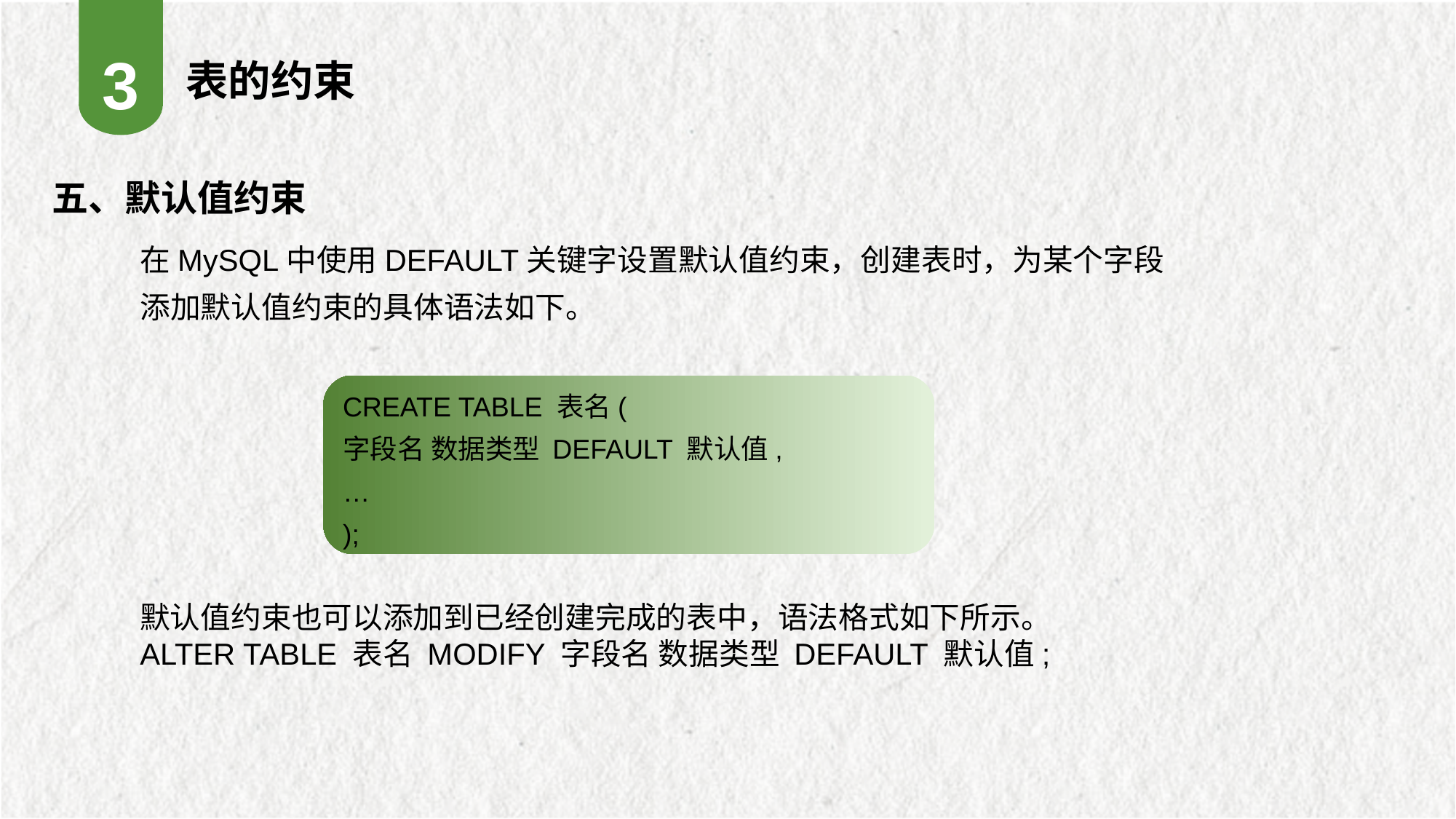

3
表的约束

五、默认值约束
在MySQL中使用DEFAULT关键字设置默认值约束，创建表时，为某个字段添加默认值约束的具体语法如下。
CREATE TABLE 表名(
字段名 数据类型 DEFAULT 默认值,
…
);
默认值约束也可以添加到已经创建完成的表中，语法格式如下所示。
ALTER TABLE 表名 MODIFY 字段名 数据类型 DEFAULT 默认值;